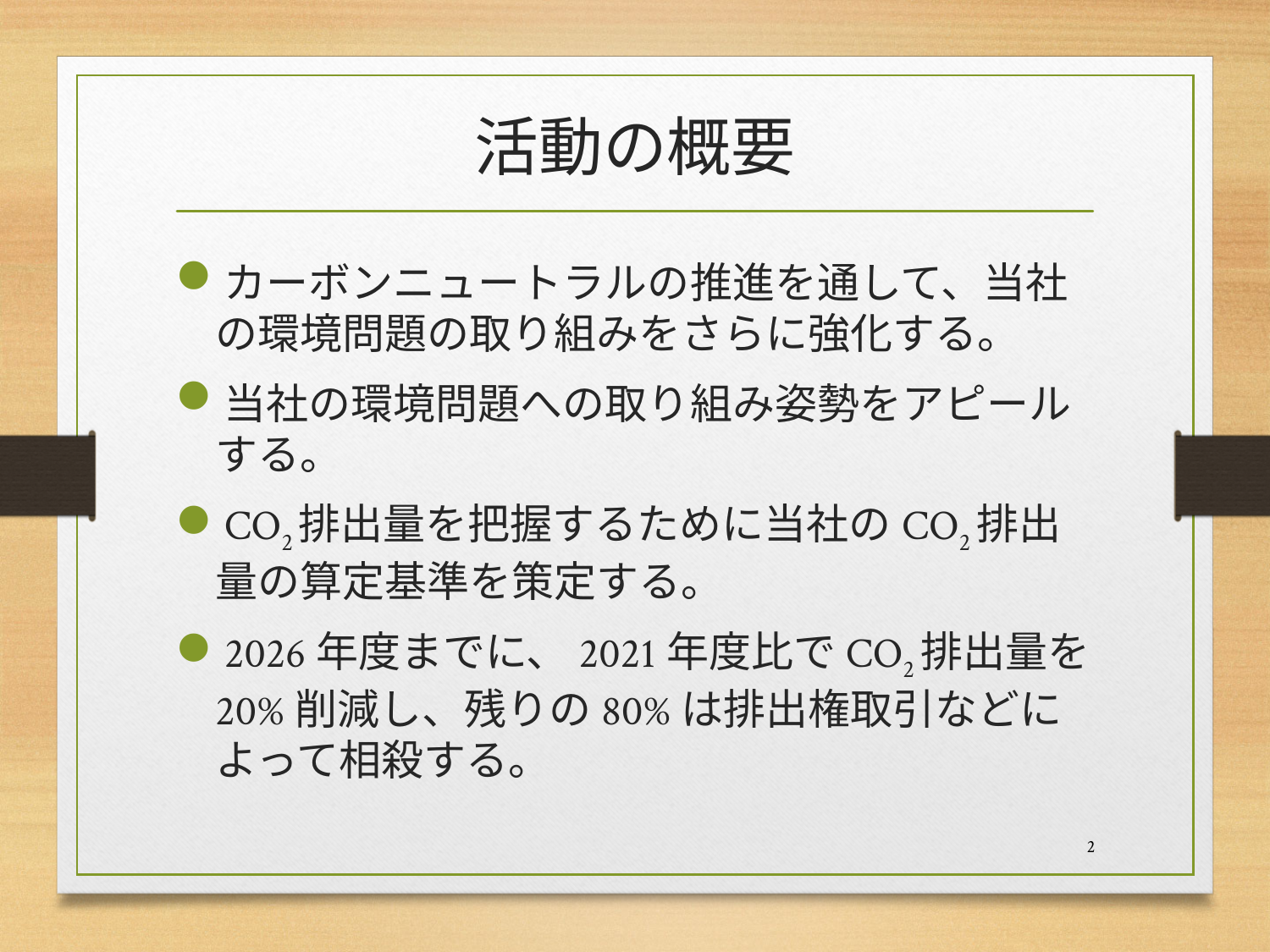

# 活動の概要
カーボンニュートラルの推進を通して、当社の環境問題の取り組みをさらに強化する。
当社の環境問題への取り組み姿勢をアピールする。
CO2排出量を把握するために当社のCO2排出量の算定基準を策定する。
2026年度までに、2021年度比でCO2排出量を20%削減し、残りの80%は排出権取引などによって相殺する。
2